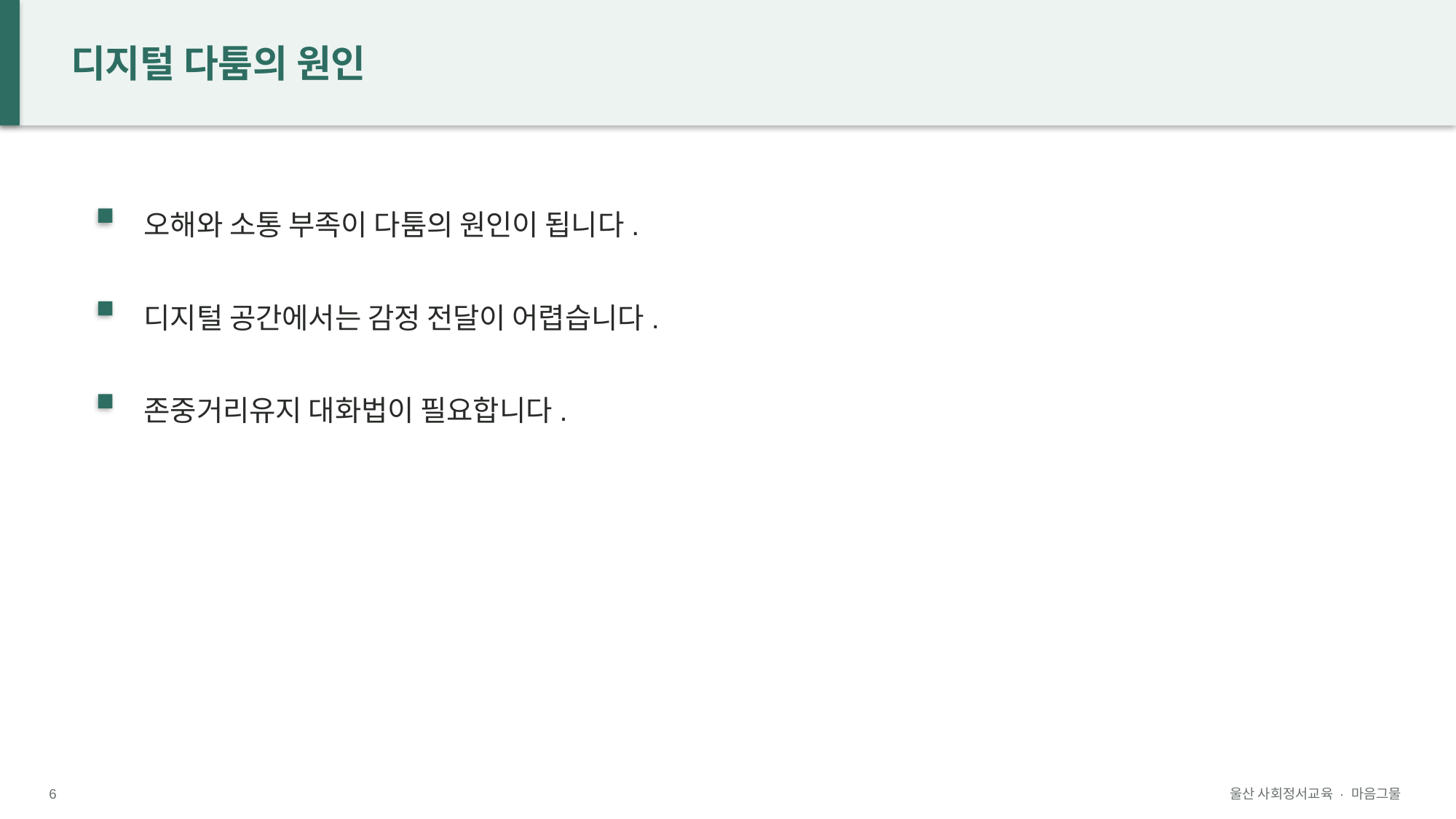

디지털 다툼의 원인
오해와 소통 부족이 다툼의 원인이 됩니다.

디지털 공간에서는 감정 전달이 어렵습니다.

존중거리유지 대화법이 필요합니다.

6
울산 사회정서교육 · 마음그물